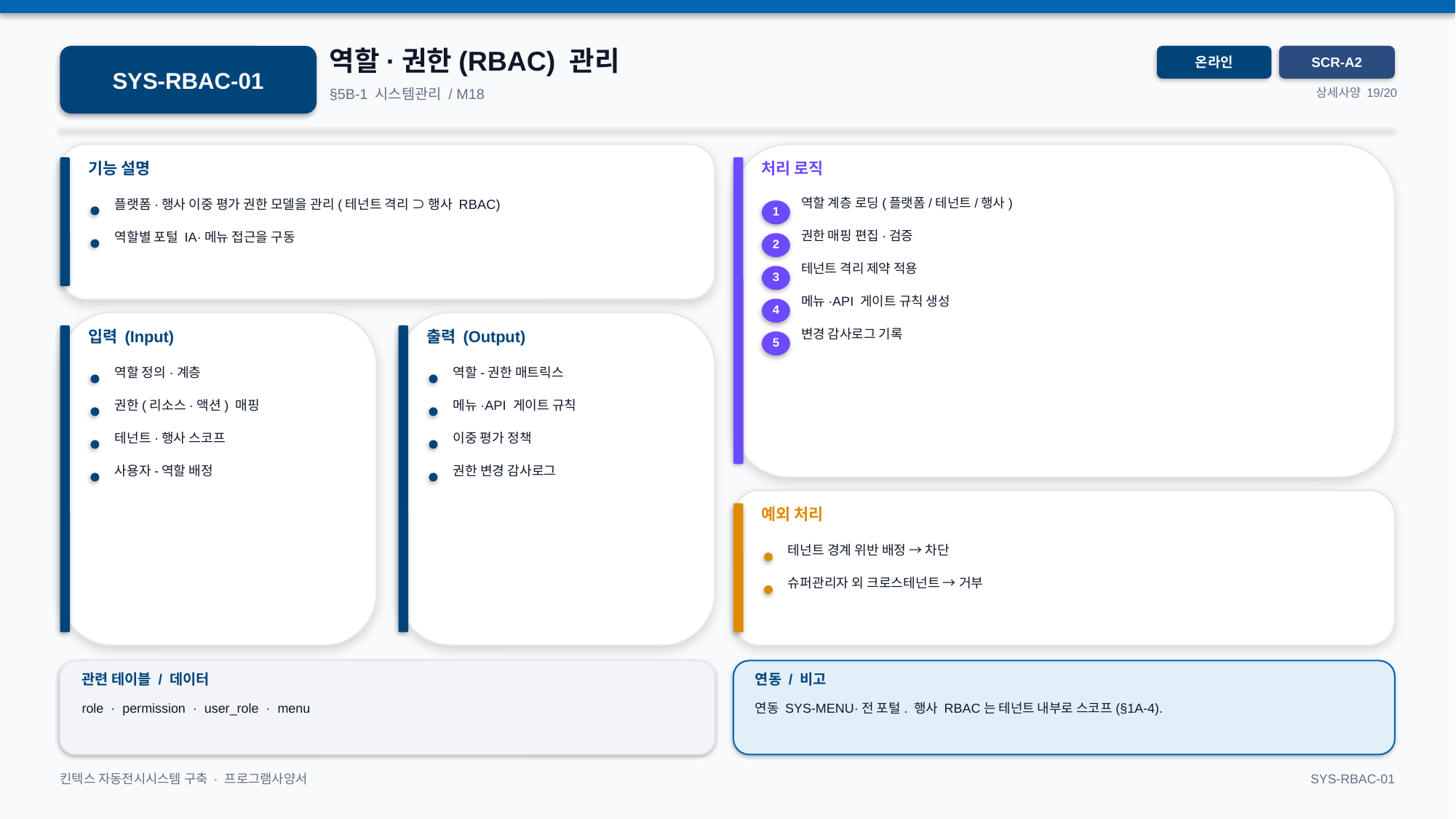

역할·권한(RBAC) 관리

SYS-RBAC-01

온라인

SCR-A2
§5B-1 시스템관리 / M18
상세사양 19/20

기능 설명
처리 로직
역할 계층 로딩(플랫폼/테넌트/행사)
플랫폼·행사 이중 평가 권한 모델을 관리(테넌트 격리 ⊃ 행사 RBAC)
1

권한 매핑 편집·검증
역할별 포털 IA·메뉴 접근을 구동
2

테넌트 격리 제약 적용
3

메뉴·API 게이트 규칙 생성
4

입력 (Input)
출력 (Output)
변경 감사로그 기록
5

역할 정의·계층
역할-권한 매트릭스

권한(리소스·액션) 매핑
메뉴·API 게이트 규칙

테넌트·행사 스코프
이중 평가 정책

사용자-역할 배정
권한 변경 감사로그

예외 처리
테넌트 경계 위반 배정 → 차단

슈퍼관리자 외 크로스테넌트 → 거부

관련 테이블 / 데이터
연동 / 비고
role  ·  permission  ·  user_role  ·  menu
연동 SYS-MENU·전 포털. 행사 RBAC는 테넌트 내부로 스코프(§1A-4).
킨텍스 자동전시시스템 구축 · 프로그램사양서
SYS-RBAC-01